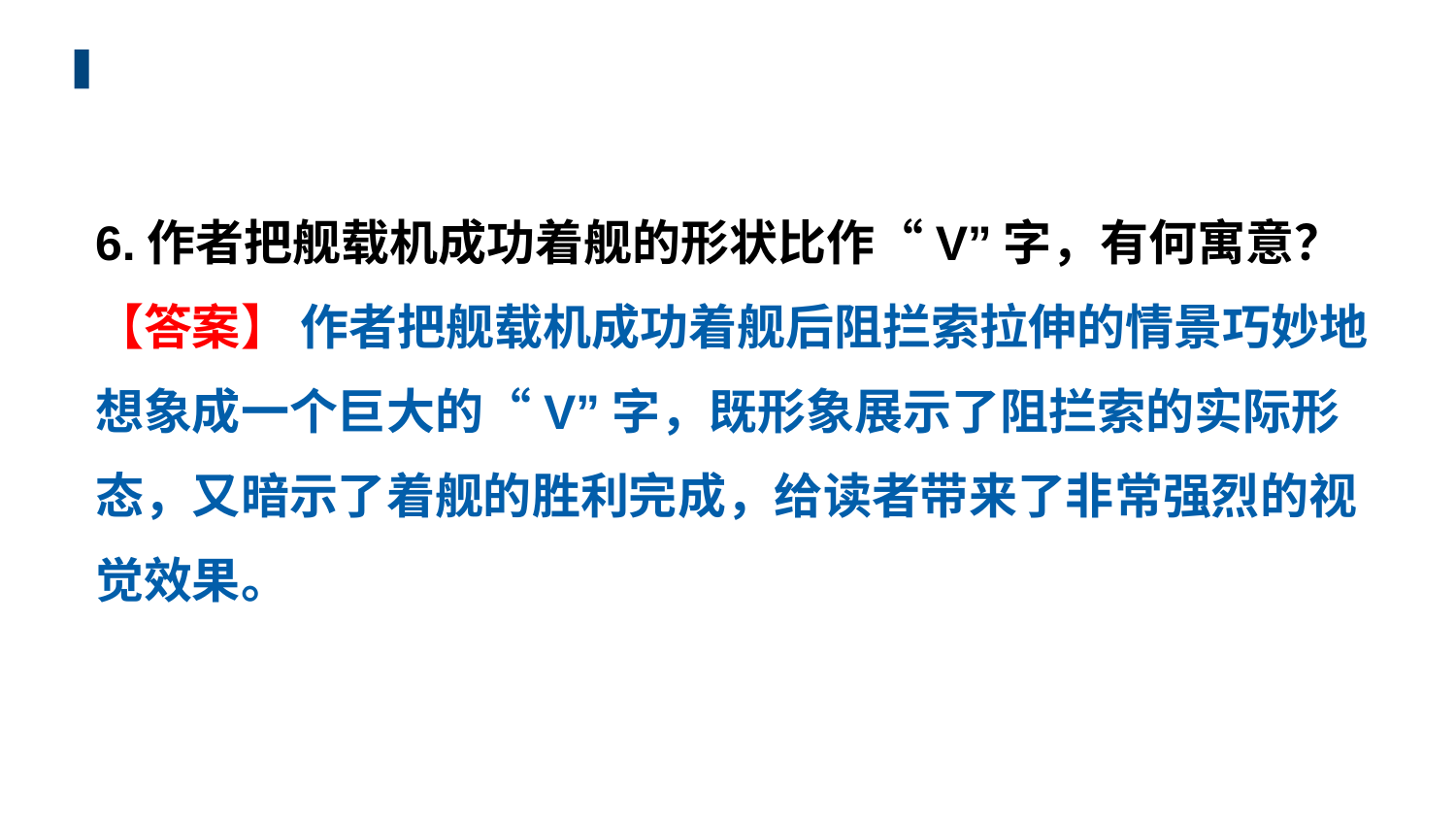

6.作者把舰载机成功着舰的形状比作“V”字，有何寓意？
【答案】 作者把舰载机成功着舰后阻拦索拉伸的情景巧妙地想象成一个巨大的“V”字，既形象展示了阻拦索的实际形态，又暗示了着舰的胜利完成，给读者带来了非常强烈的视觉效果。